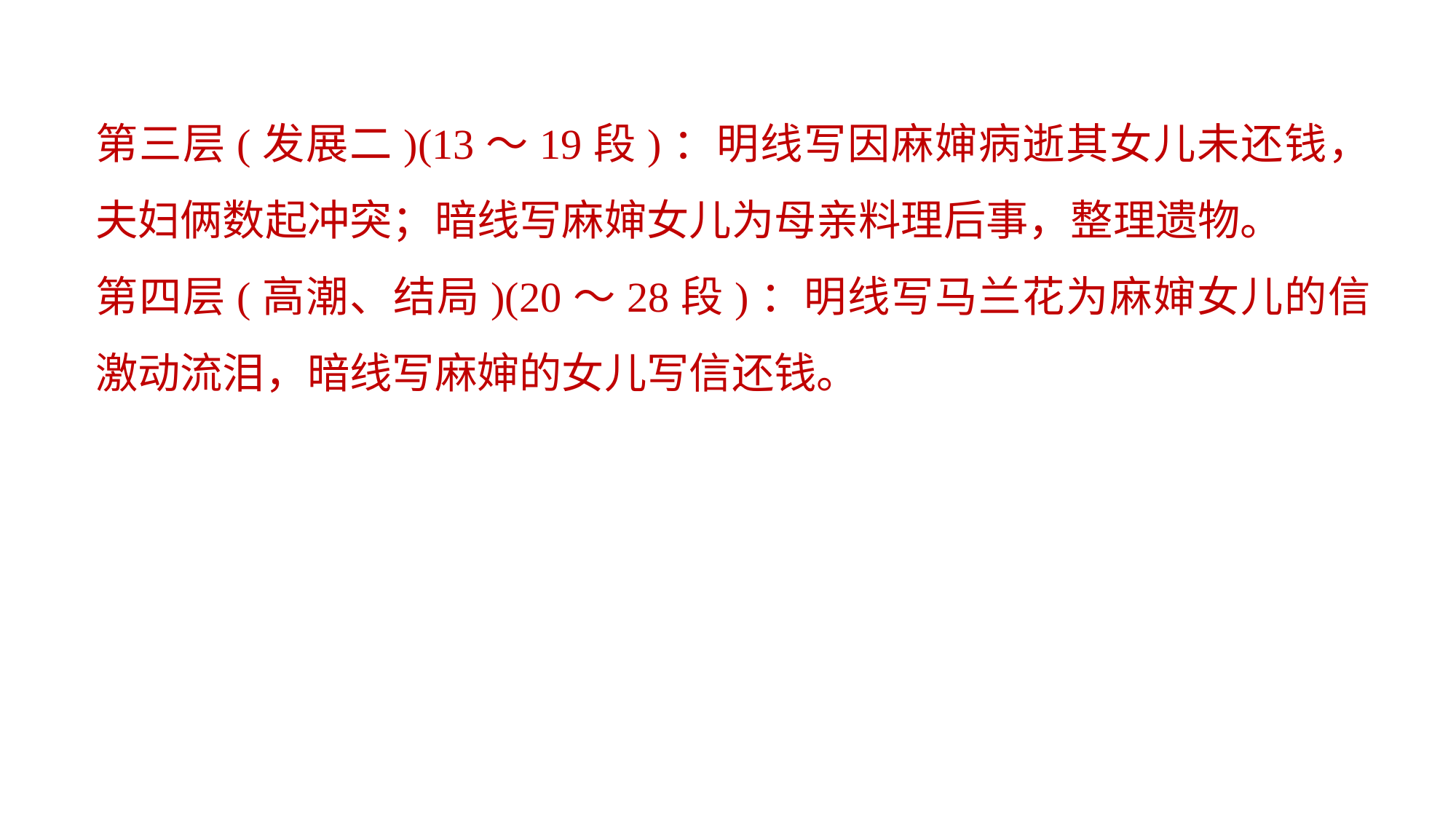

第三层(发展二)(13～19段)：明线写因麻婶病逝其女儿未还钱，夫妇俩数起冲突；暗线写麻婶女儿为母亲料理后事，整理遗物。
第四层(高潮、结局)(20～28段)：明线写马兰花为麻婶女儿的信激动流泪，暗线写麻婶的女儿写信还钱。